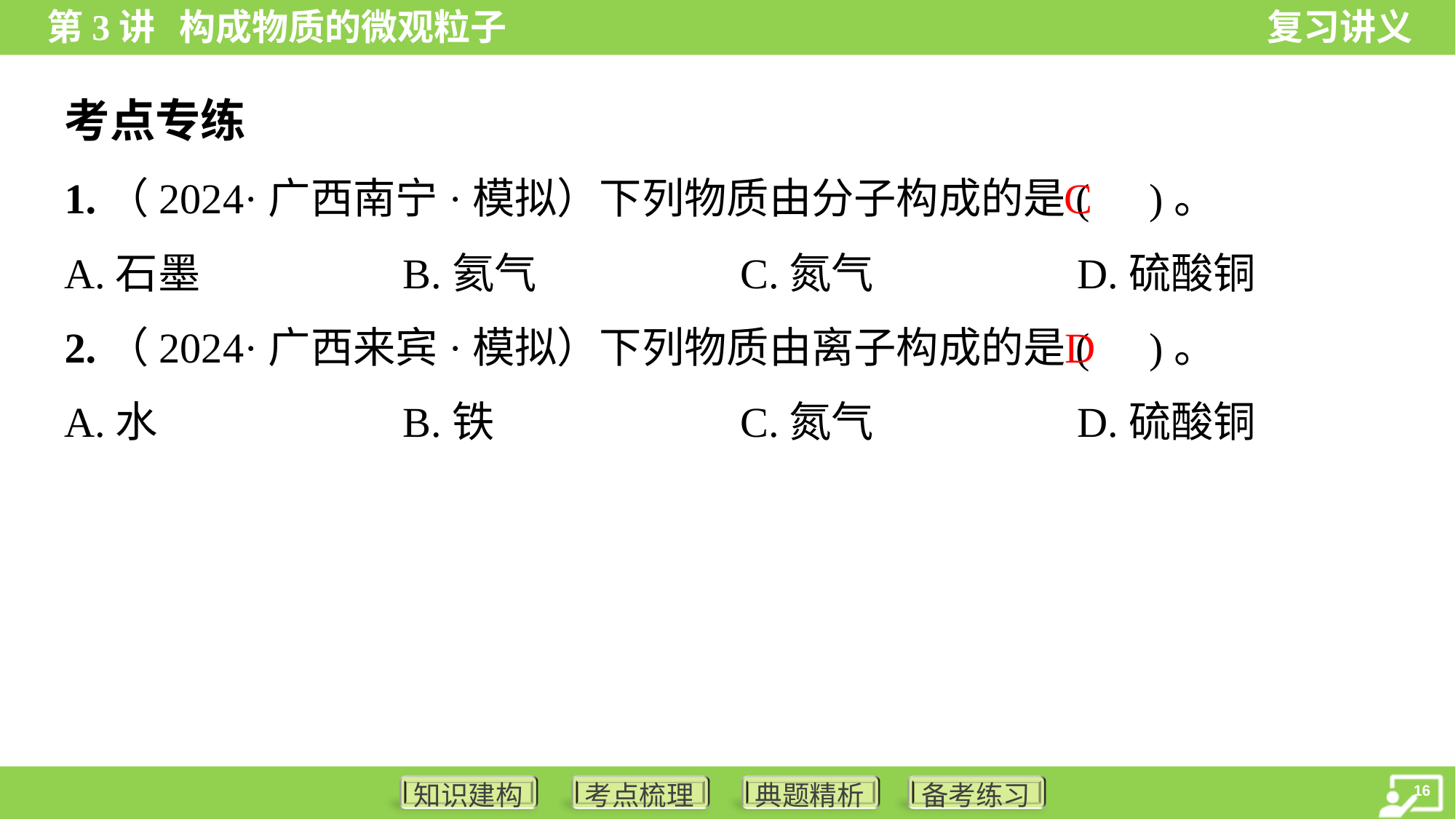

考点专练
C
1.（2024·广西南宁·模拟）下列物质由分子构成的是(     )。
A.石墨	B.氦气	C.氮气	D.硫酸铜
D
2.（2024·广西来宾·模拟）下列物质由离子构成的是(     )。
A.水	B.铁	C.氮气	D.硫酸铜